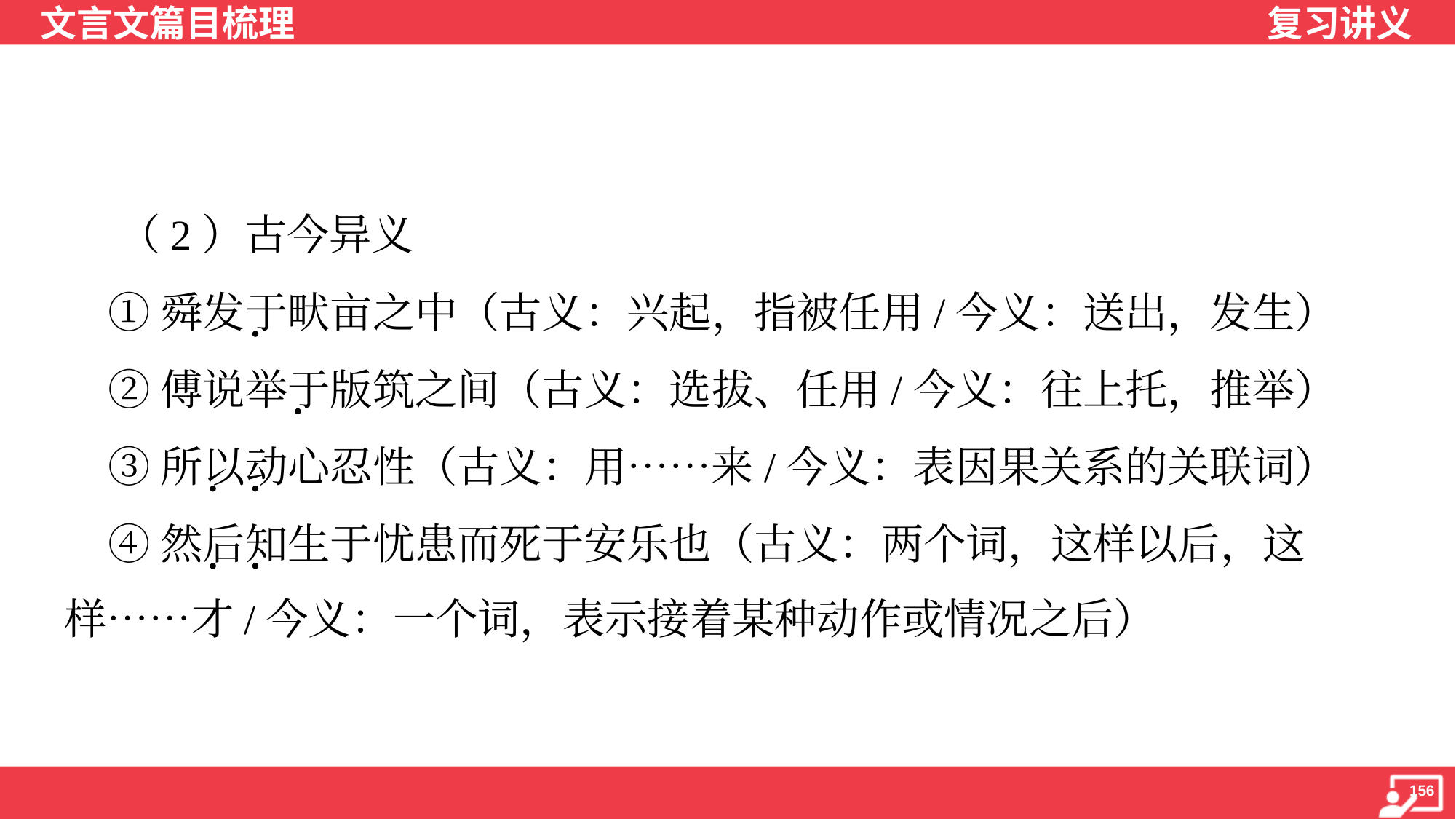

（2）古今异义
    ①舜发于畎亩之中（古义：兴起，指被任用/今义：送出，发生）
    ②傅说举于版筑之间（古义：选拔、任用/今义：往上托，推举）
    ③所以动心忍性（古义：用……来/今义：表因果关系的关联词）
    ④然后知生于忧患而死于安乐也（古义：两个词，这样以后，这
样……才/今义：一个词，表示接着某种动作或情况之后）